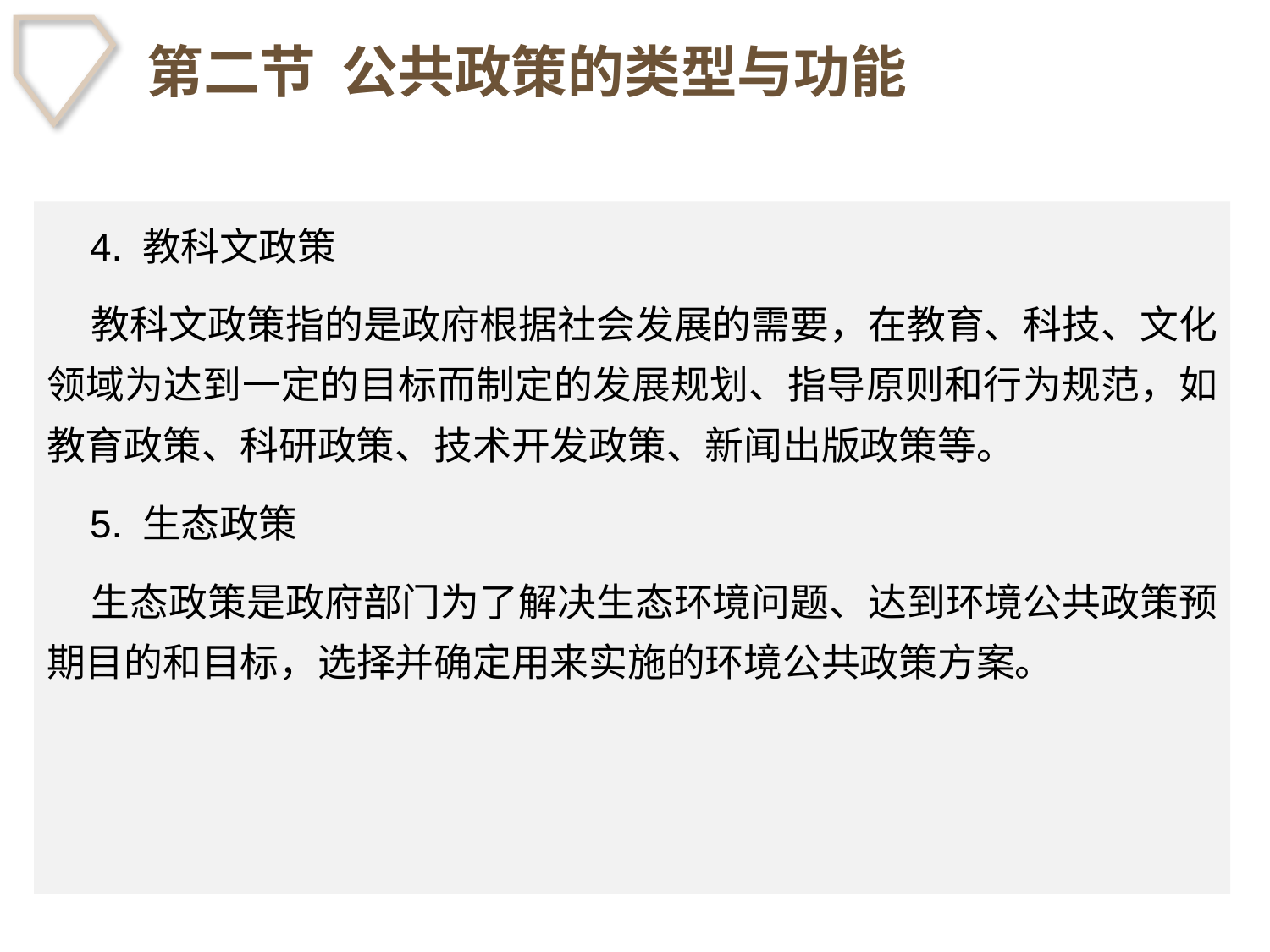

# 第二节  公共政策的类型与功能
    4. 教科文政策
    教科文政策指的是政府根据社会发展的需要，在教育、科技、文化领域为达到一定的目标而制定的发展规划、指导原则和行为规范，如教育政策、科研政策、技术开发政策、新闻出版政策等。
    5. 生态政策
    生态政策是政府部门为了解决生态环境问题、达到环境公共政策预期目的和目标，选择并确定用来实施的环境公共政策方案。